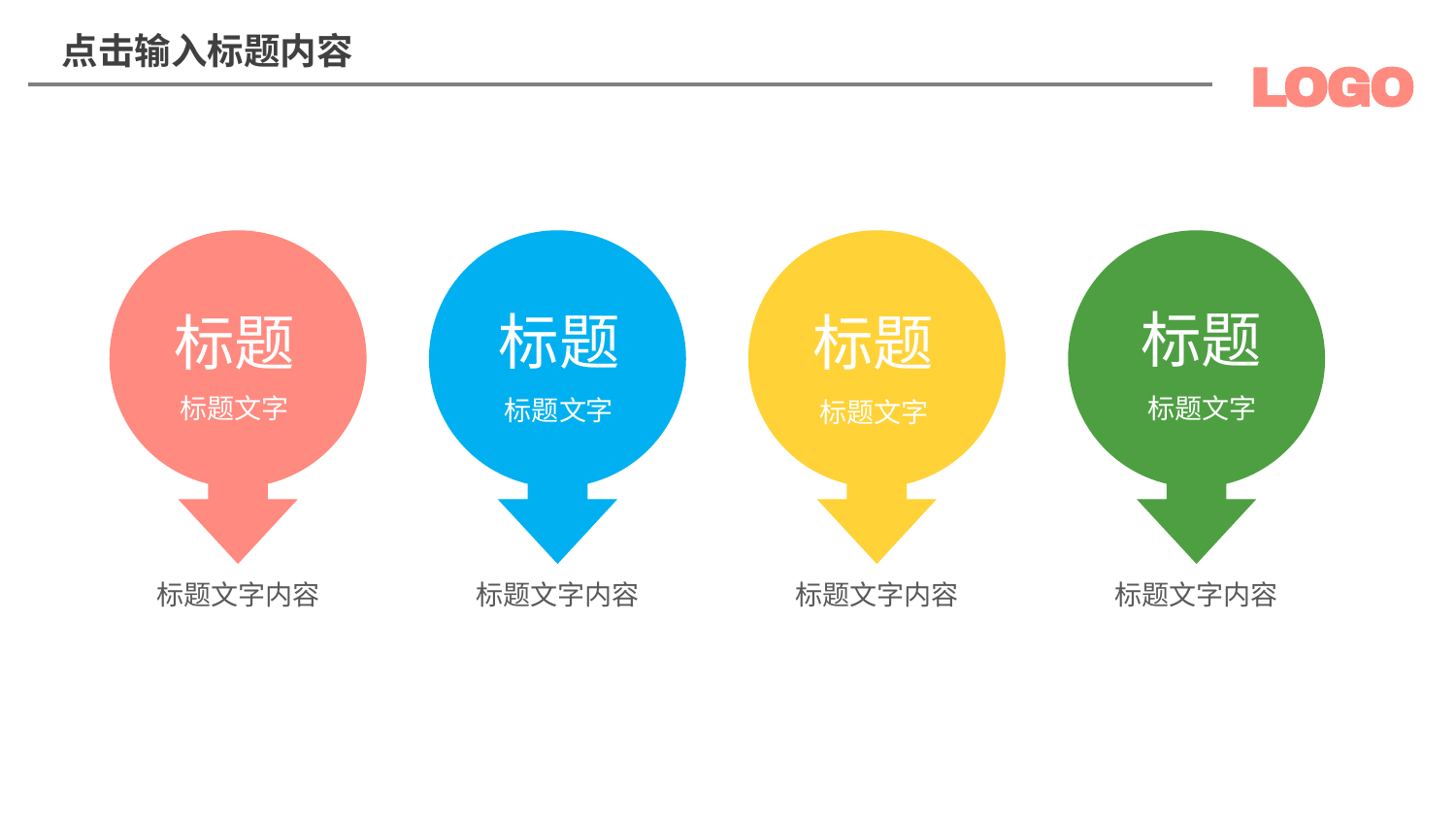

点击输入标题内容
LOGO

标题
标题文字

标题文字内容

标题
标题文字

标题文字内容

标题
标题文字

标题文字内容

标题
标题文字

标题文字内容